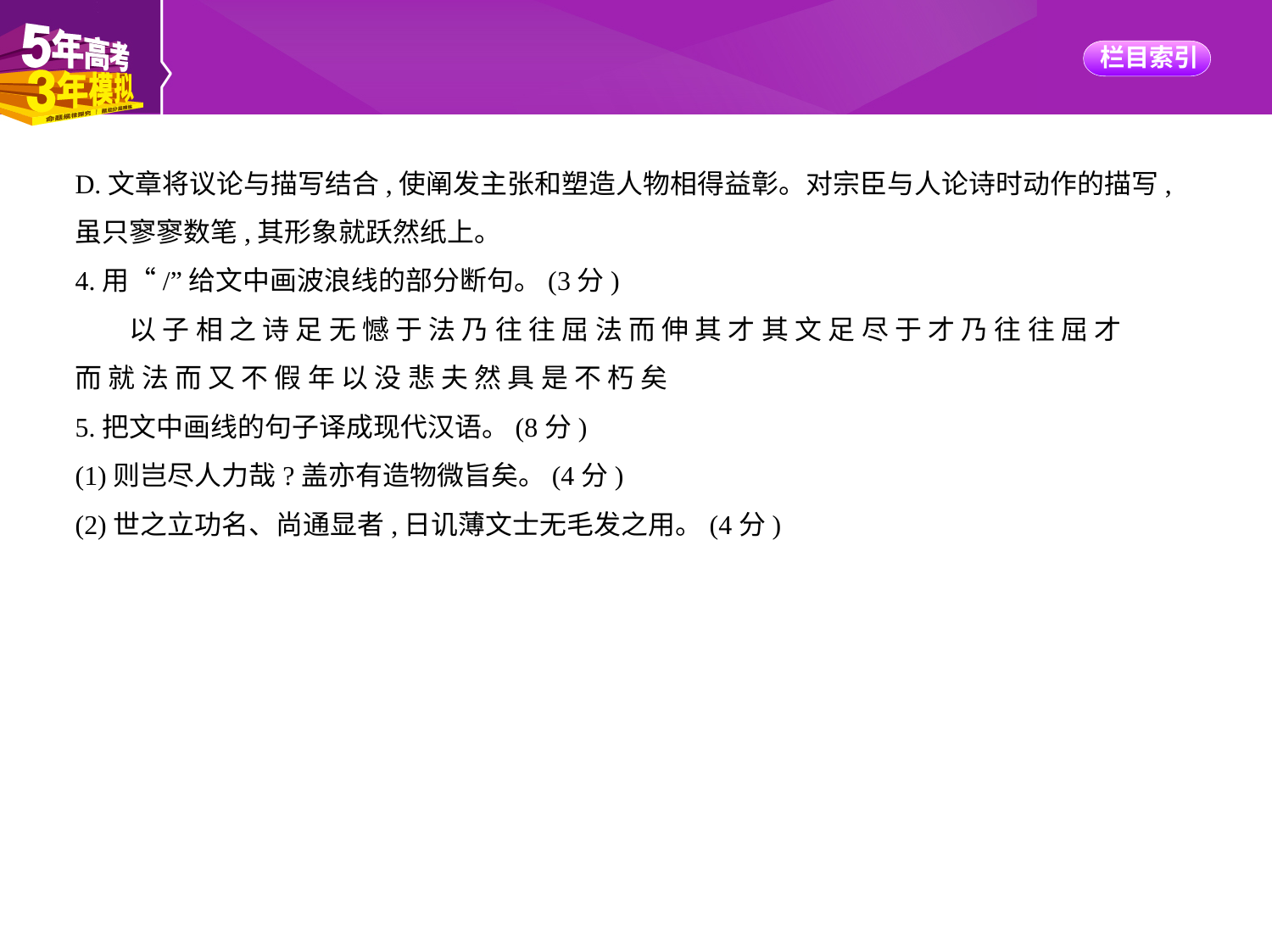

D.文章将议论与描写结合,使阐发主张和塑造人物相得益彰。对宗臣与人论诗时动作的描写,
虽只寥寥数笔,其形象就跃然纸上。
4.用“/”给文中画波浪线的部分断句。(3分)
　　以 子 相 之 诗 足 无 憾 于 法 乃 往 往 屈 法 而 伸 其 才 其 文 足 尽 于 才 乃 往 往 屈 才
而 就 法 而 又 不 假 年 以 没 悲 夫 然 具 是 不 朽 矣
5.把文中画线的句子译成现代汉语。(8分)
(1)则岂尽人力哉?盖亦有造物微旨矣。(4分)
(2)世之立功名、尚通显者,日讥薄文士无毛发之用。(4分)